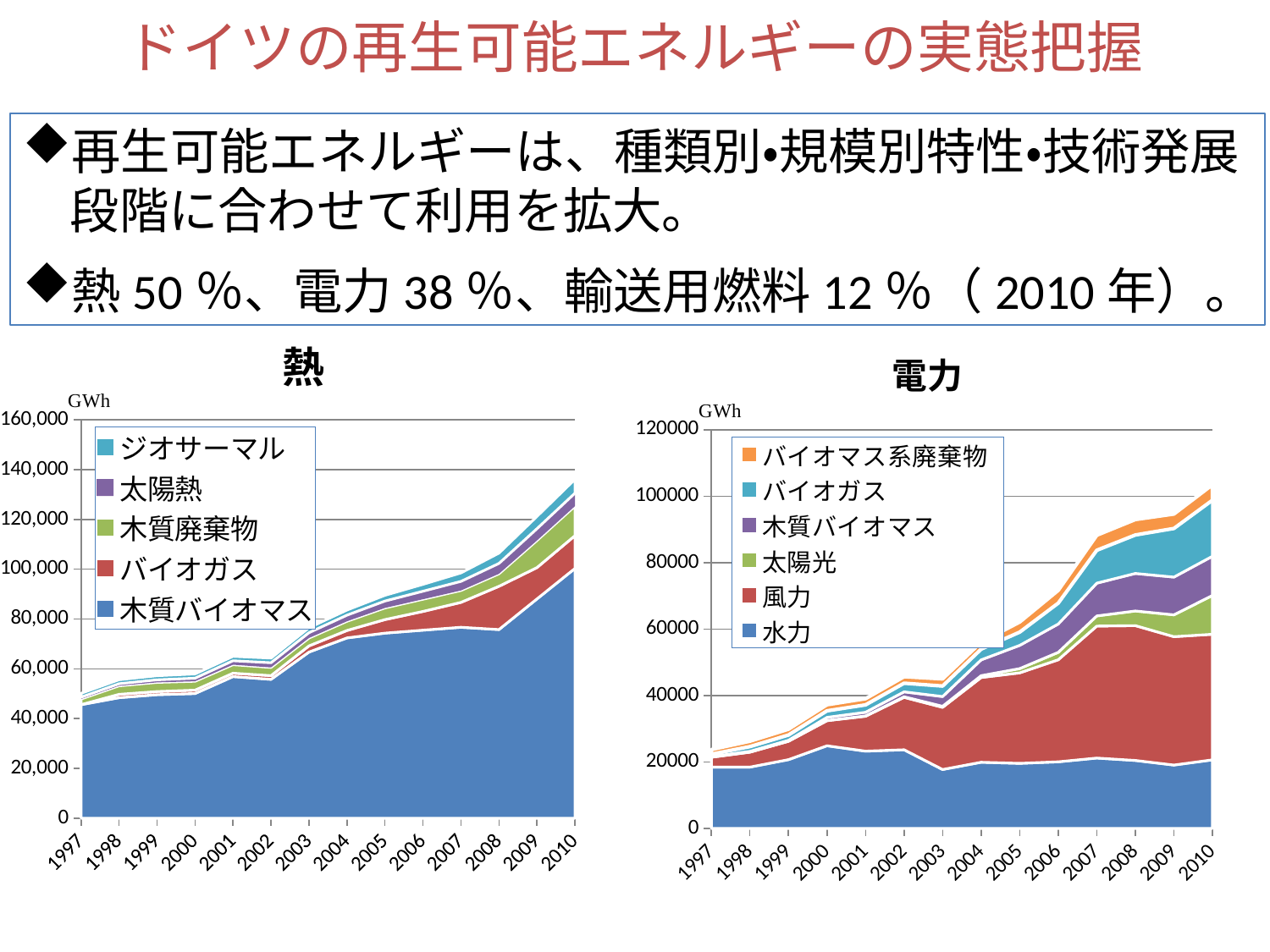

ドイツの再生可能エネルギーの実態把握
再生可能エネルギーは、種類別・規模別特性・技術発展段階に合わせて利用を拡大。
熱50％、電力38％、輸送用燃料12％（2010年）。

### Chart

| Category | 木質バイオマス | バイオガス | 木質廃棄物 | 太陽熱 | ジオサーマル |
|---|---|---|---|---|---|
| 1997.0 | 45591.0 | None | 2290.0 | 690.0 | 1569.0 |
| 1998.0 | 48402.0 | 1338.0 | 3405.0 | 848.0 | 1604.0 |
| 1999.0 | 49593.0 | 1265.0 | 3674.0 | 1026.0 | 1645.0 |
| 2000.0 | 50056.0 | 1363.0 | 3548.0 | 1261.0 | 1694.0 |
| 2001.0 | 56857.0 | 1363.0 | 3421.0 | 1587.0 | 1765.0 |
| 2002.0 | 55756.0 | 1486.0 | 3295.0 | 1884.0 | 1855.0 |
| 2003.0 | 66706.0 | 2476.0 | 3169.0 | 2144.0 | 1956.0 |
| 2004.0 | 72382.0 | 2994.0 | 3690.0 | 2443.0 | 2086.0 |
| 2005.0 | 74318.0 | 5428.0 | 4692.0 | 2778.0 | 2294.0 |
| 2006.0 | 75505.0 | 7518.0 | 4911.0 | 3218.0 | 2762.0 |
| 2007.0 | 76651.0 | 10019.0 | 4783.0 | 3638.0 | 3415.0 |
| 2008.0 | 75741.0 | 17392.0 | 5020.0 | 4134.0 | 4168.0 |
| 2009.0 | 88056.0 | 12585.0 | 10863.0 | 4733.0 | 4931.0 |
| 2010.0 | 100300.0 | 13146.0 | 11850.0 | 5200.0 | 5585.0 |

### Chart

| Category | 水力   | 風力  | 太陽光                | 木質バイオマス | バイオガス   | バイオマス系廃棄物  |
|---|---|---|---|---|---|---|
| 1997.0 | 18453.0 | 2966.0 | 26.0 | 179.0 | 701.0 | 1397.0 |
| 1998.0 | 18452.0 | 4489.0 | 32.0 | 210.0 | 1432.0 | 1618.0 |
| 1999.0 | 20686.0 | 5528.0 | 42.0 | 246.0 | 1603.0 | 1740.0 |
| 2000.0 | 24867.0 | 7550.0 | 64.0 | 925.0 | 1968.0 | 1844.0 |
| 2001.0 | 23241.0 | 10509.0 | 76.0 | 1112.0 | 2236.0 | 1859.0 |
| 2002.0 | 23662.0 | 15786.0 | 162.0 | 1485.0 | 2604.0 | 1949.0 |
| 2003.0 | 17722.0 | 18713.0 | 313.0 | 2927.0 | 3159.0 | 2161.0 |
| 2004.0 | 19910.0 | 25509.0 | 556.0 | 4740.0 | 3220.0 | 2117.0 |
| 2005.0 | 19576.0 | 27229.0 | 1282.0 | 6997.0 | 3981.0 | 3047.0 |
| 2006.0 | 20042.0 | 30710.0 | 2220.0 | 8529.0 | 6312.0 | 3844.0 |
| 2007.0 | 21169.0 | 39713.0 | 3075.0 | 9866.0 | 9894.0 | 4521.0 |
| 2008.0 | 20446.0 | 40574.0 | 4420.0 | 11293.0 | 11579.0 | 4659.0 |
| 2009.0 | 19059.0 | 38639.0 | 6583.0 | 11356.0 | 14633.0 | 4352.0 |
| 2010.0 | 20630.0 | 37793.0 | 11683.0 | 11800.0 | 16881.0 | 4651.0 |